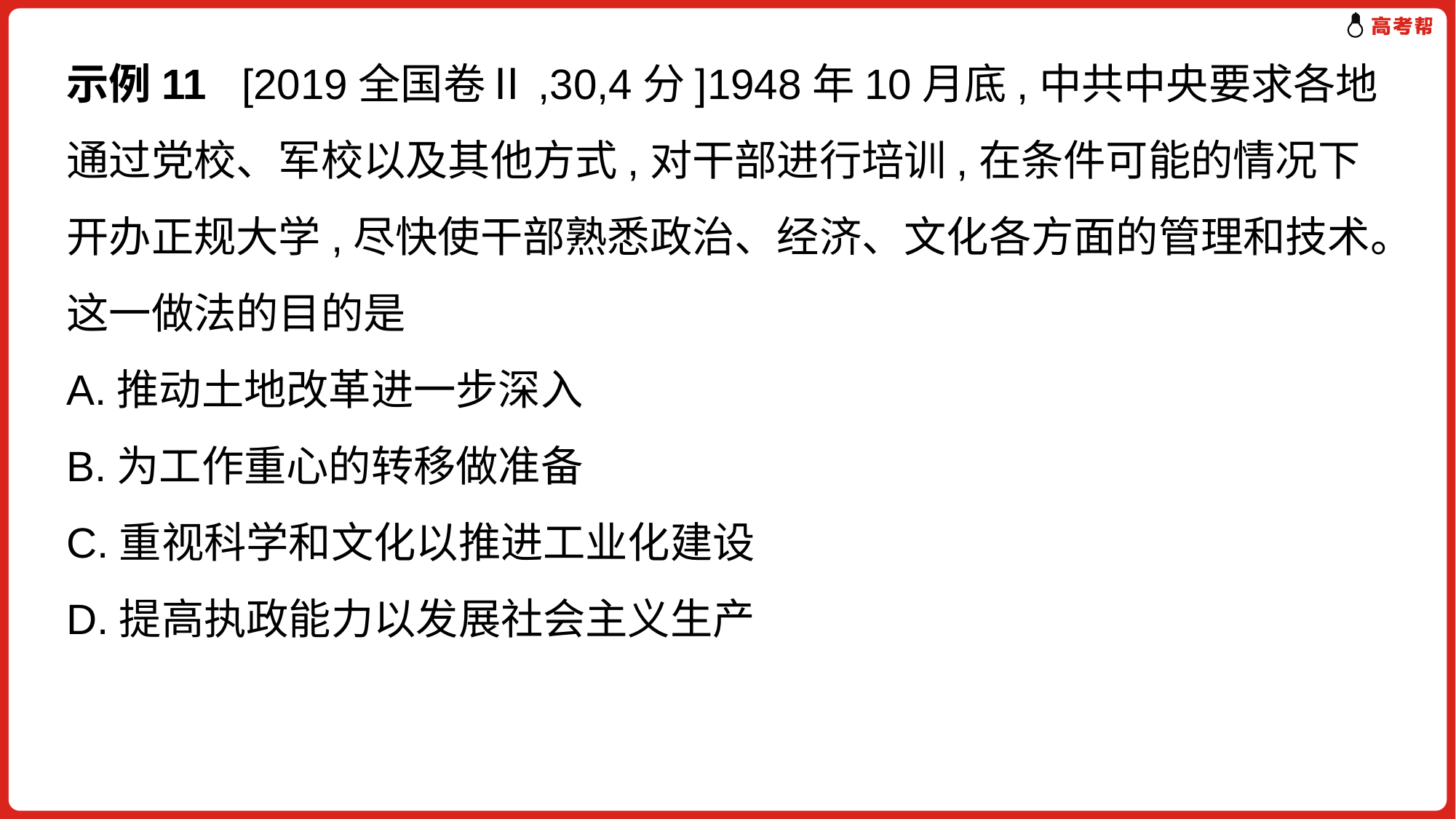

示例11   [2019全国卷Ⅱ,30,4分]1948年10月底,中共中央要求各地通过党校、军校以及其他方式,对干部进行培训,在条件可能的情况下开办正规大学,尽快使干部熟悉政治、经济、文化各方面的管理和技术。这一做法的目的是
A.推动土地改革进一步深入
B.为工作重心的转移做准备
C.重视科学和文化以推进工业化建设
D.提高执政能力以发展社会主义生产